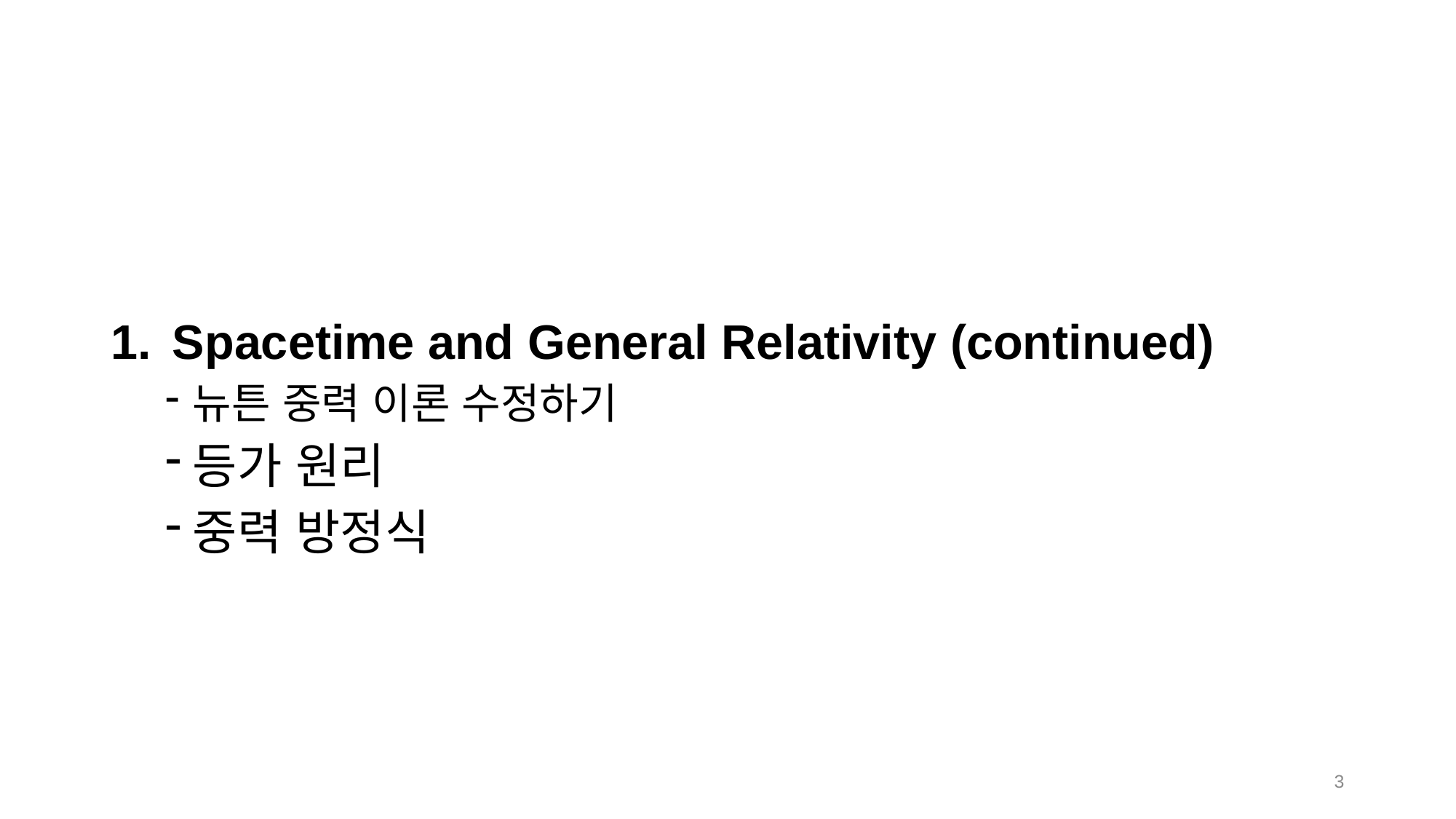

Spacetime and General Relativity (continued)
뉴튼 중력 이론 수정하기
등가 원리
중력 방정식
3